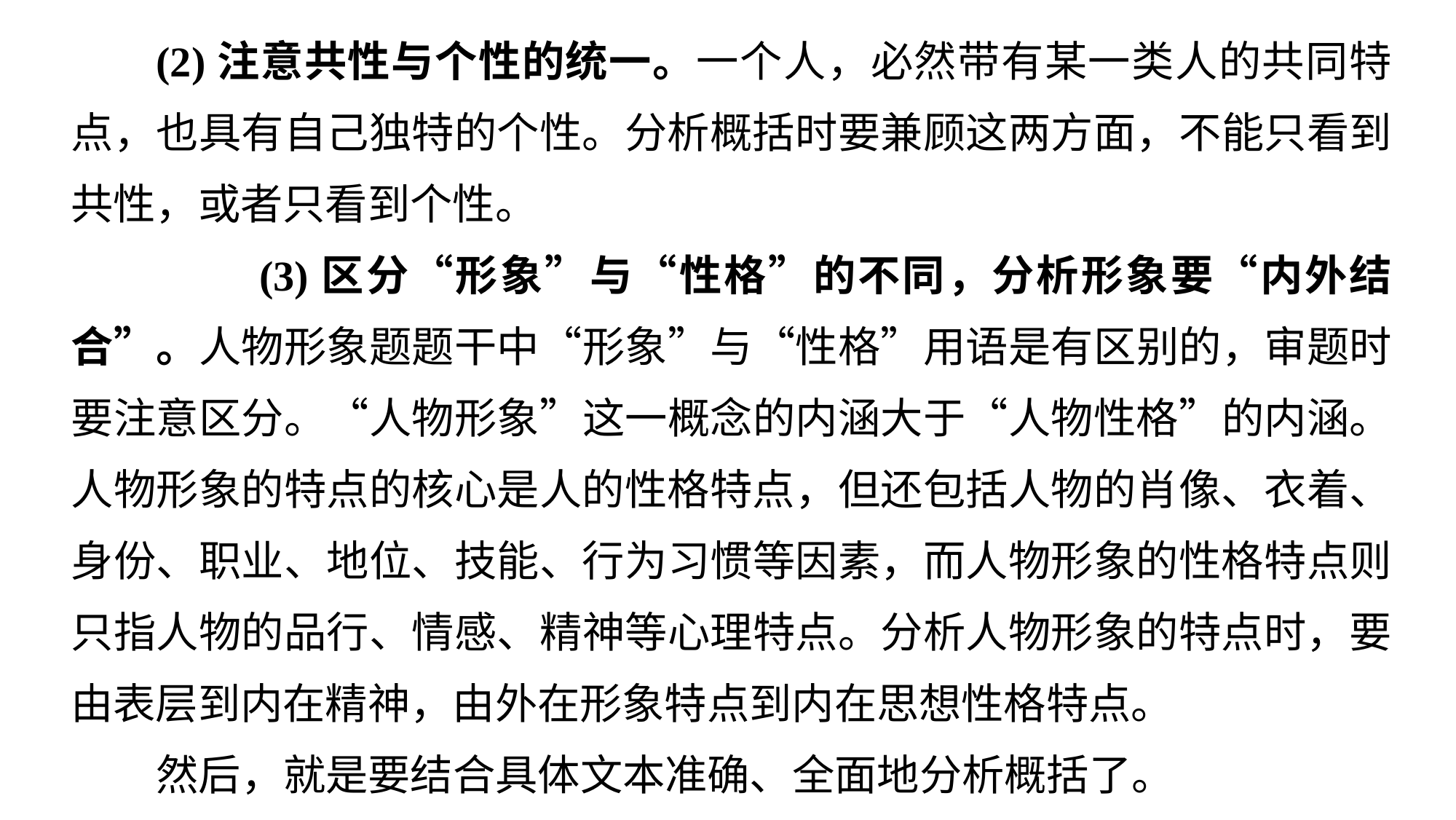

(2)注意共性与个性的统一。一个人，必然带有某一类人的共同特点，也具有自己独特的个性。分析概括时要兼顾这两方面，不能只看到共性，或者只看到个性。
        (3)区分“形象”与“性格”的不同，分析形象要“内外结合”。人物形象题题干中“形象”与“性格”用语是有区别的，审题时要注意区分。“人物形象”这一概念的内涵大于“人物性格”的内涵。人物形象的特点的核心是人的性格特点，但还包括人物的肖像、衣着、身份、职业、地位、技能、行为习惯等因素，而人物形象的性格特点则只指人物的品行、情感、精神等心理特点。分析人物形象的特点时，要由表层到内在精神，由外在形象特点到内在思想性格特点。
然后，就是要结合具体文本准确、全面地分析概括了。